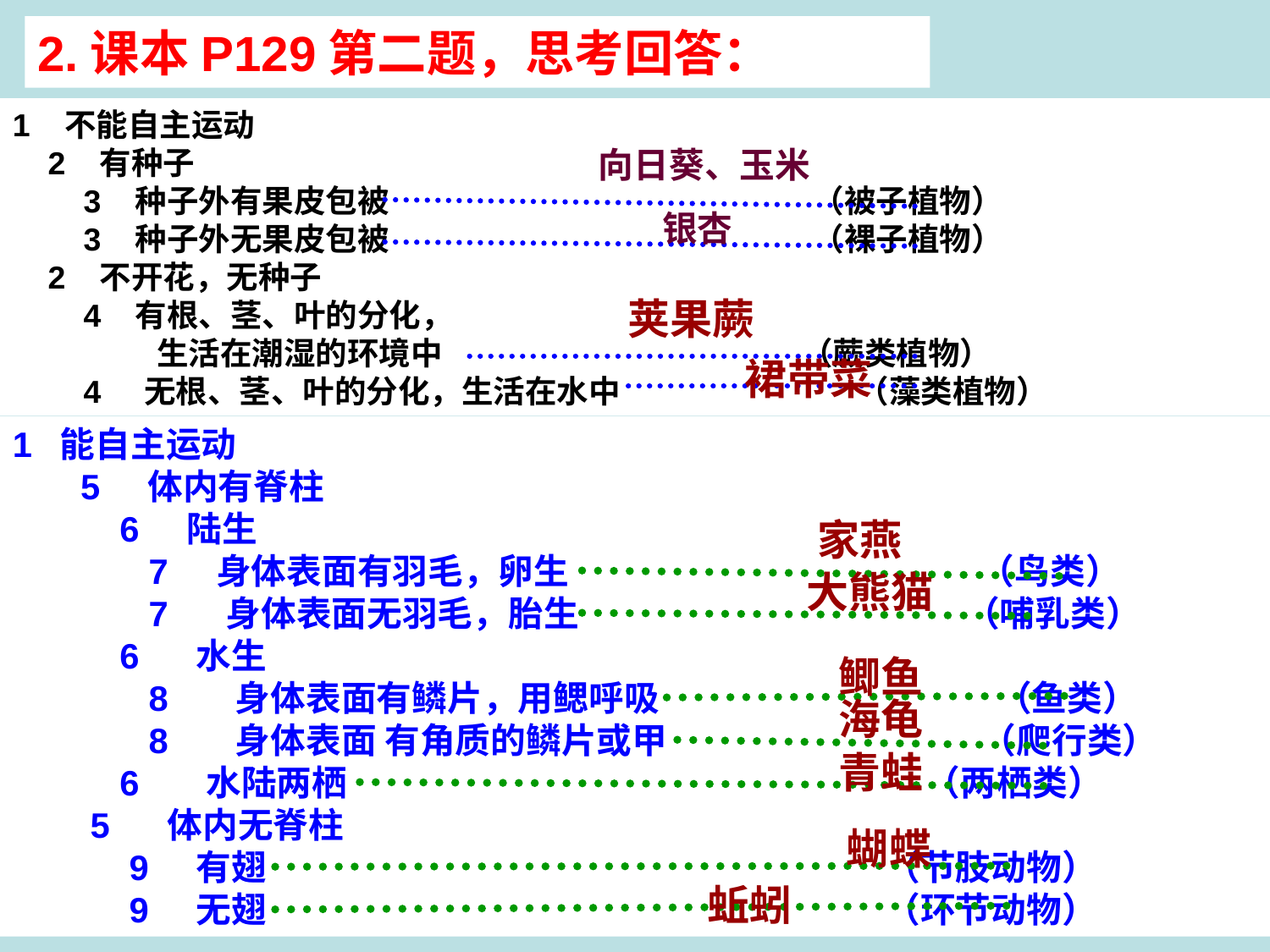

2.课本P129第二题，思考回答：
1   不能自主运动
    2   有种子
        3   种子外有果皮包被                                                           （被子植物）
        3   种子外无果皮包被                                                           （裸子植物）
    2   不开花，无种子
        4   有根、茎、叶的分化，
                   生活在潮湿的环境中                                                  （蕨类植物）
        4    无根、茎、叶的分化，生活在水中                                 （藻类植物）
向日葵、玉米
银杏
荚果蕨
裙带菜
1  能自主运动
       5    体内有脊柱
           6    陆生
              7    身体表面有羽毛，卵生                                                   （鸟类）
              7     身体表面无羽毛，胎生                                                （哺乳类）
           6     水生
              8      身体表面有鳞片，用鳃呼吸                                          （鱼类）
              8      身体表面 有角质的鳞片或甲                                       （爬行类）
           6      水陆两栖                                                                        （两栖类）
        5     体内无脊柱
            9    有翅                                                                             （节肢动物）
            9    无翅                                                                             （环节动物）
家燕
大熊猫
鲫鱼
海龟
青蛙
蝴蝶
蚯蚓